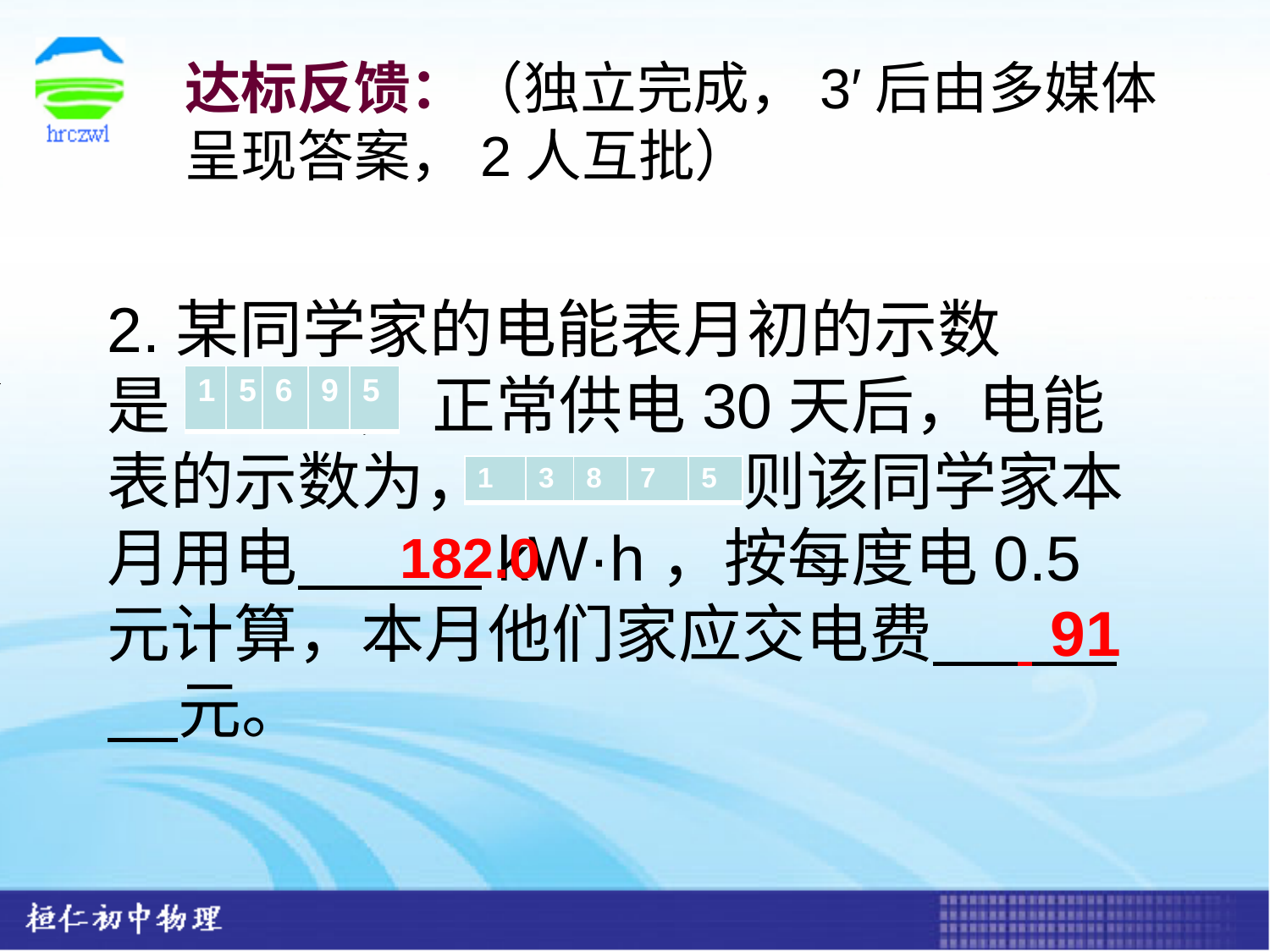

达标反馈：（独立完成，3′后由多媒体
呈现答案，2人互批）

2.某同学家的电能表月初的示数
是             ， 正常供电30天后，电能表的示数为，                  则该同学家本月用电             kW·h，按每度电0.5元计算，本月他们家应交电费                   元。

| 1 | 5 | 6 | 9 | 5 |
| --- | --- | --- | --- | --- |

| 1 | 3 | 8 | 7 | 5 |
| --- | --- | --- | --- | --- |
182.0
91